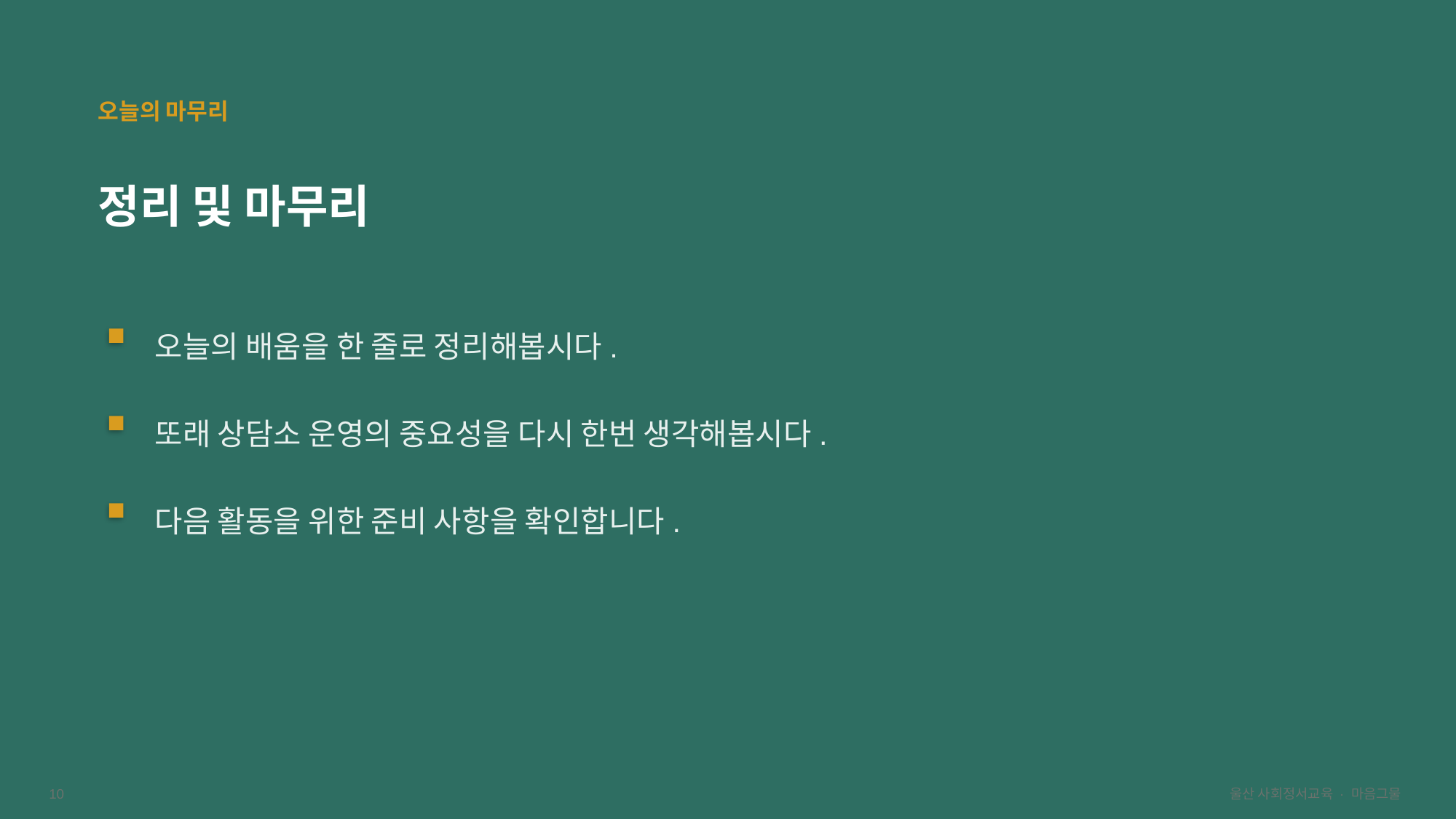

오늘의 마무리
정리 및 마무리
오늘의 배움을 한 줄로 정리해봅시다.

또래 상담소 운영의 중요성을 다시 한번 생각해봅시다.

다음 활동을 위한 준비 사항을 확인합니다.

10
울산 사회정서교육 · 마음그물